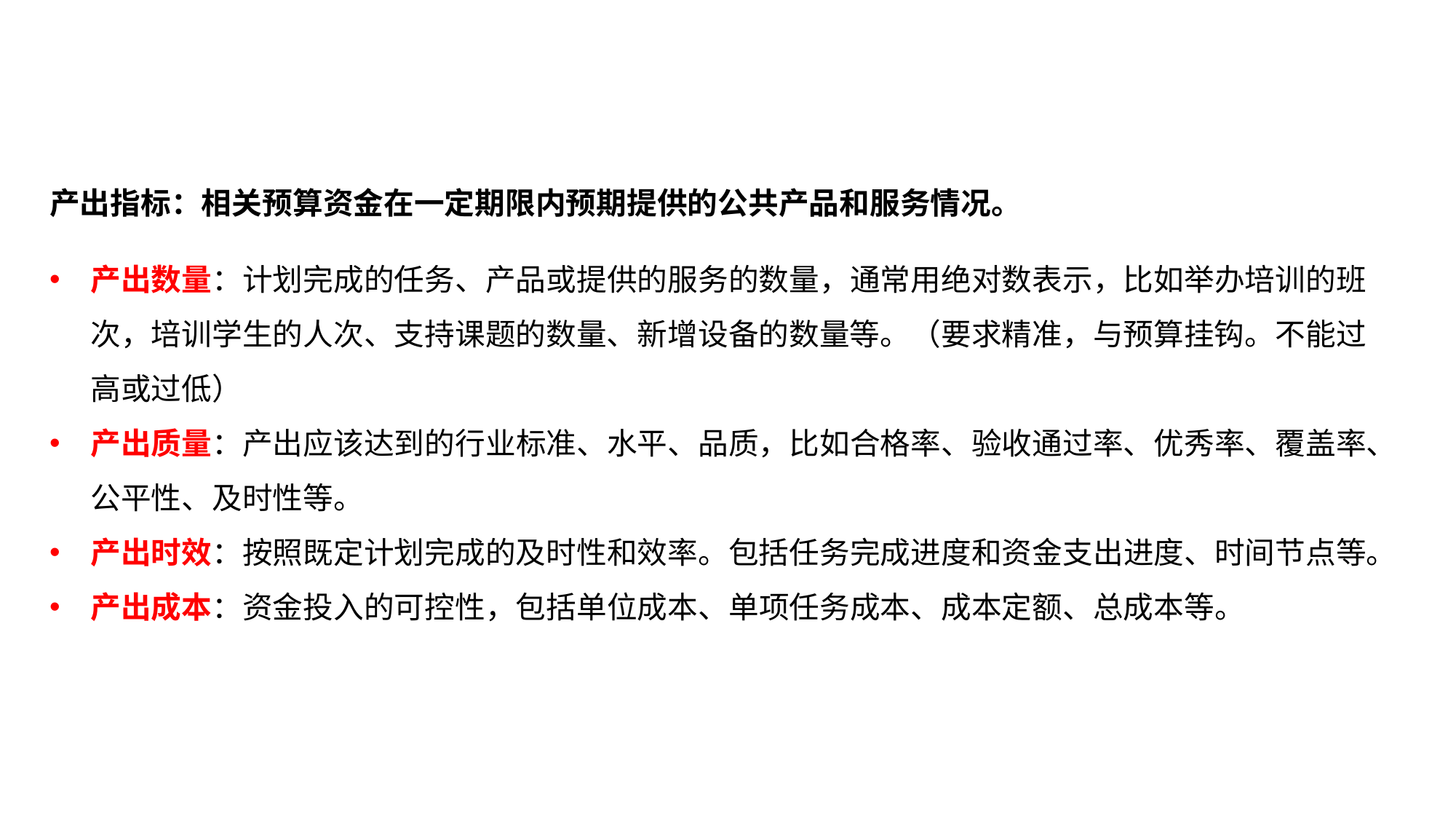

产出指标：相关预算资金在一定期限内预期提供的公共产品和服务情况。

产出数量：计划完成的任务、产品或提供的服务的数量，通常用绝对数表示，比如举办培训的班次，培训学生的人次、支持课题的数量、新增设备的数量等。（要求精准，与预算挂钩。不能过高或过低）
产出质量：产出应该达到的行业标准、水平、品质，比如合格率、验收通过率、优秀率、覆盖率、公平性、及时性等。
产出时效：按照既定计划完成的及时性和效率。包括任务完成进度和资金支出进度、时间节点等。
产出成本：资金投入的可控性，包括单位成本、单项任务成本、成本定额、总成本等。